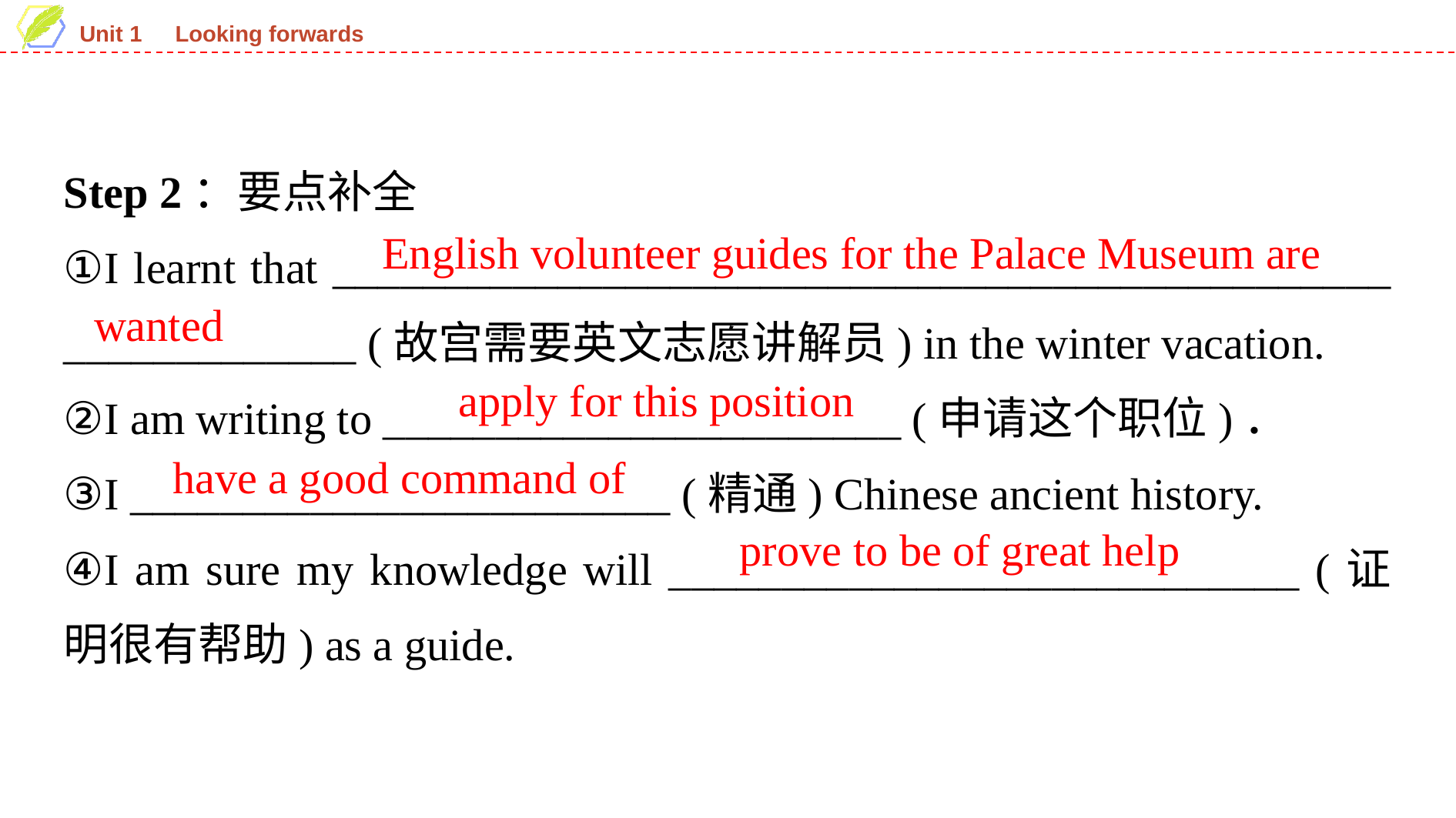

Step 2：要点补全
①I learnt that _______________________________________________ _____________ (故宫需要英文志愿讲解员) in the winter vacation.
②I am writing to _______________________ (申请这个职位)．
③I ________________________ (精通) Chinese ancient history.
④I am sure my knowledge will ____________________________ (证明很有帮助) as a guide.
English volunteer guides for the Palace Museum are
wanted
apply for this position
have a good command of
prove to be of great help